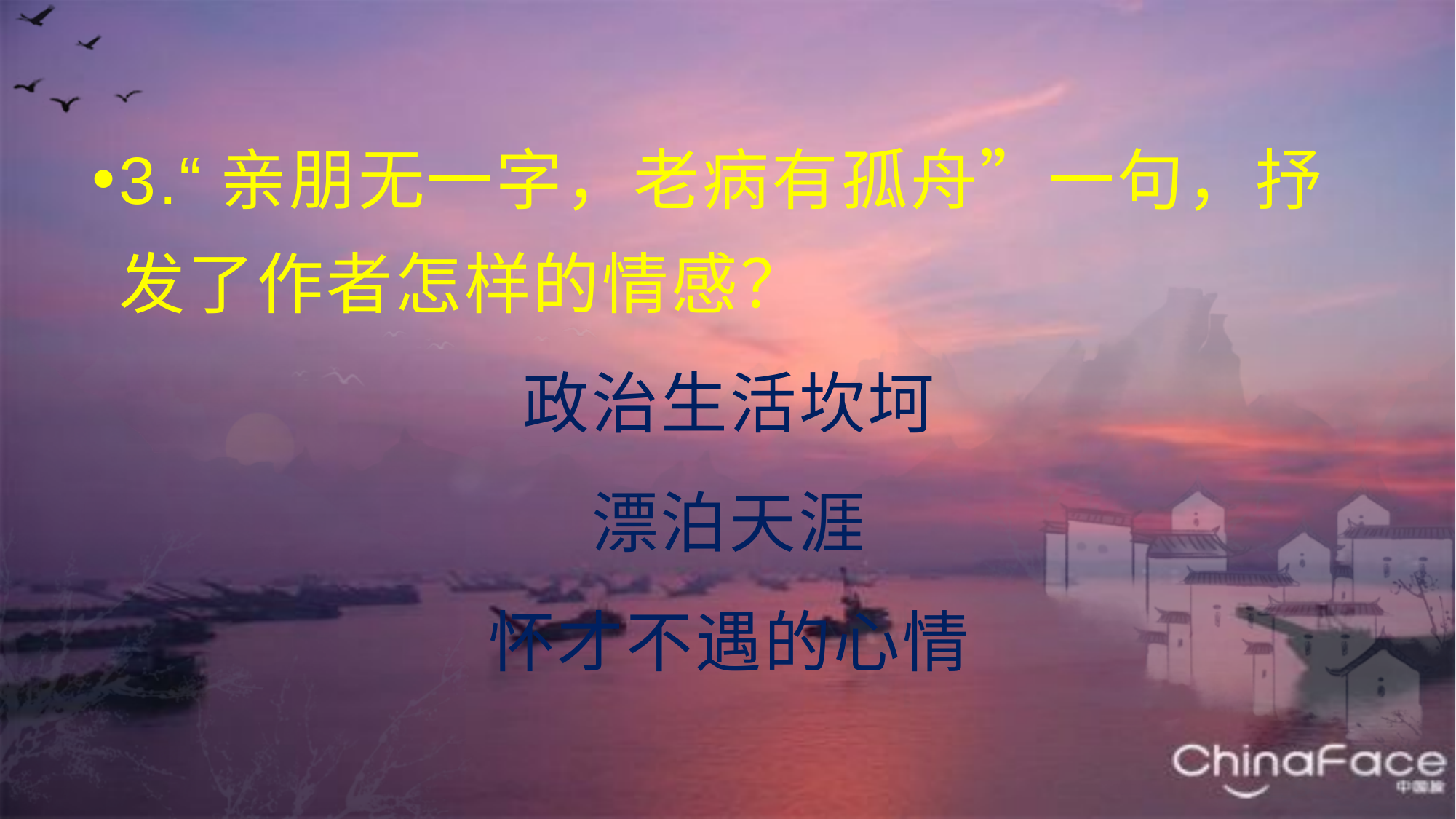

3.“亲朋无一字，老病有孤舟”一句，抒发了作者怎样的情感？
政治生活坎坷
漂泊天涯
怀才不遇的心情